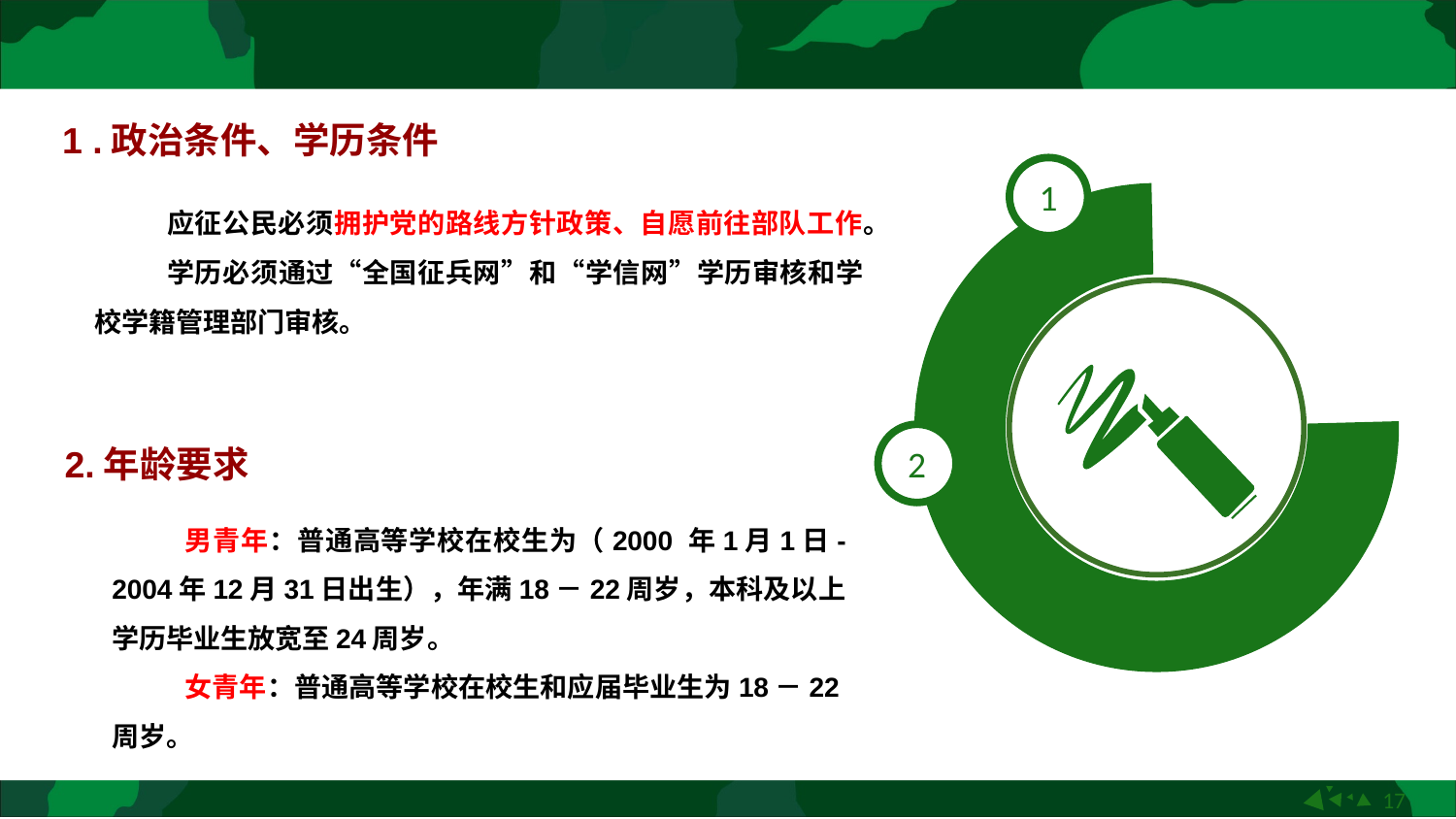

1 .政治条件、学历条件
1
应征公民必须拥护党的路线方针政策、自愿前往部队工作。
学历必须通过“全国征兵网”和“学信网”学历审核和学校学籍管理部门审核。

2
2.年龄要求
男青年：普通高等学校在校生为（2000 年1月1日-2004年12月31日出生），年满18－22周岁，本科及以上学历毕业生放宽至24周岁。
女青年：普通高等学校在校生和应届毕业生为18－22周岁。
17